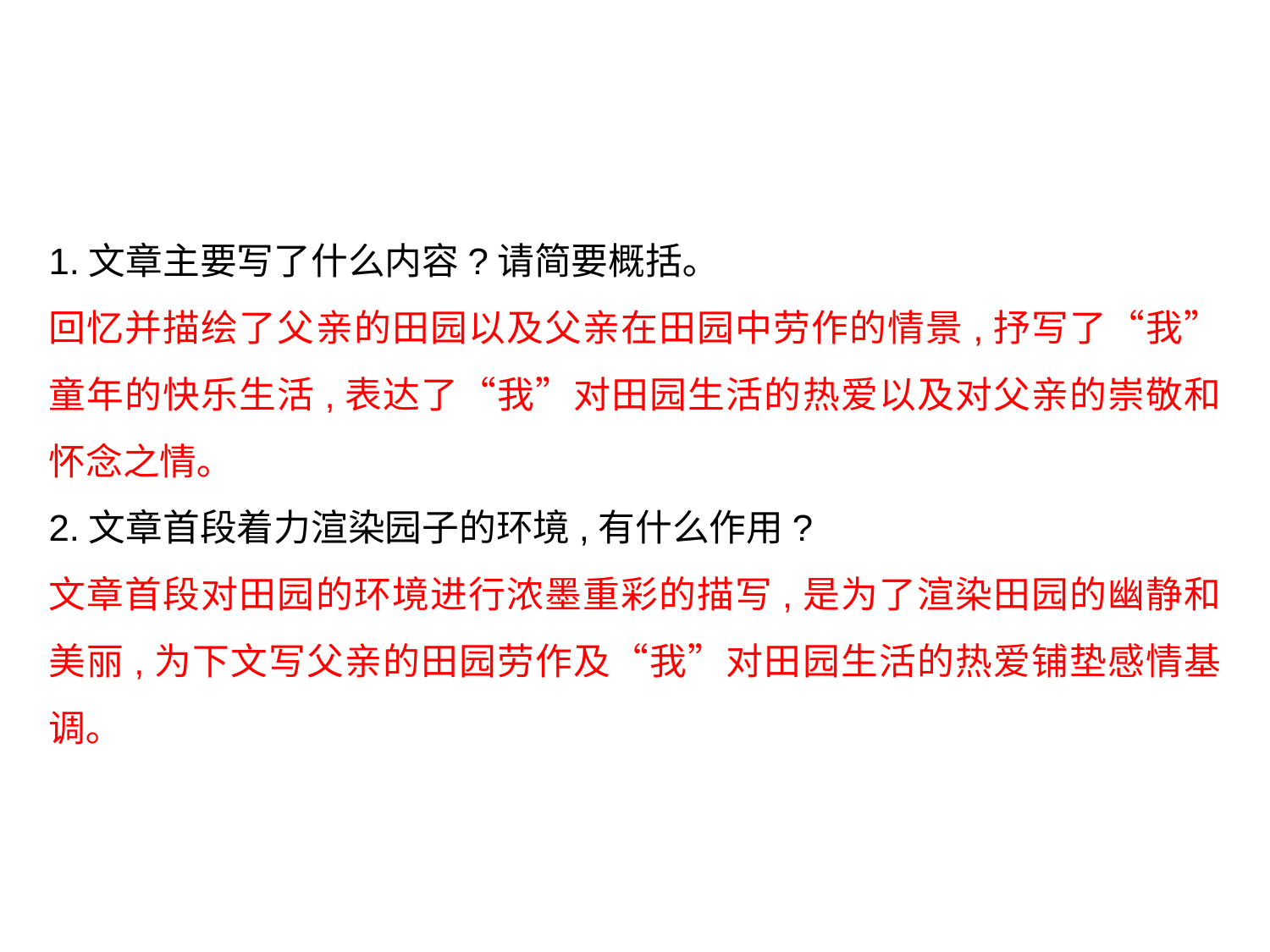

1.文章主要写了什么内容?请简要概括｡
回忆并描绘了父亲的田园以及父亲在田园中劳作的情景,抒写了“我”童年的快乐生活,表达了“我”对田园生活的热爱以及对父亲的崇敬和怀念之情｡
2.文章首段着力渲染园子的环境,有什么作用?
文章首段对田园的环境进行浓墨重彩的描写,是为了渲染田园的幽静和美丽,为下文写父亲的田园劳作及“我”对田园生活的热爱铺垫感情基调｡